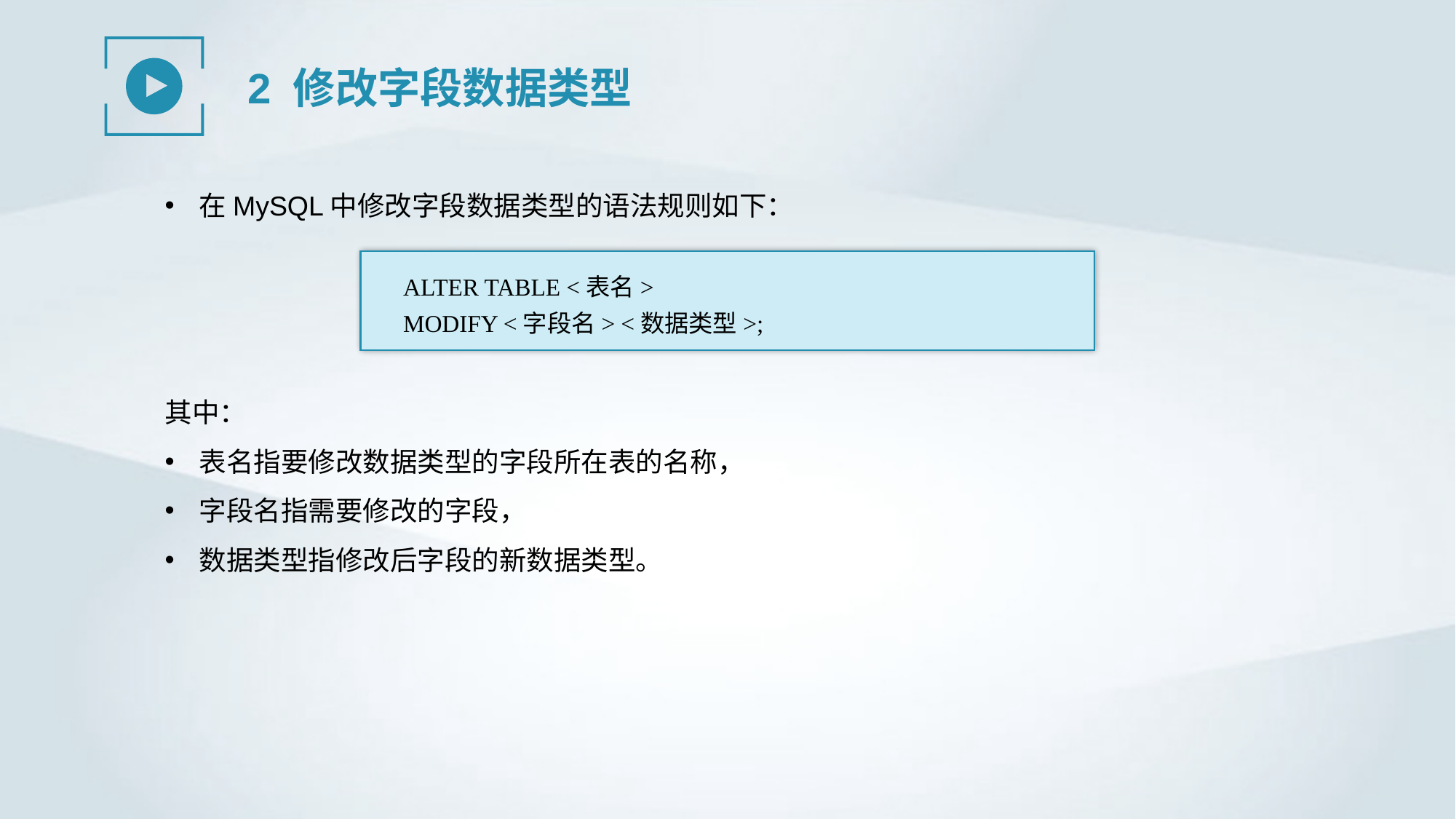

2 修改字段数据类型
在MySQL中修改字段数据类型的语法规则如下：
ALTER TABLE <表名>
MODIFY <字段名> <数据类型>;
其中：
表名指要修改数据类型的字段所在表的名称，
字段名指需要修改的字段，
数据类型指修改后字段的新数据类型。